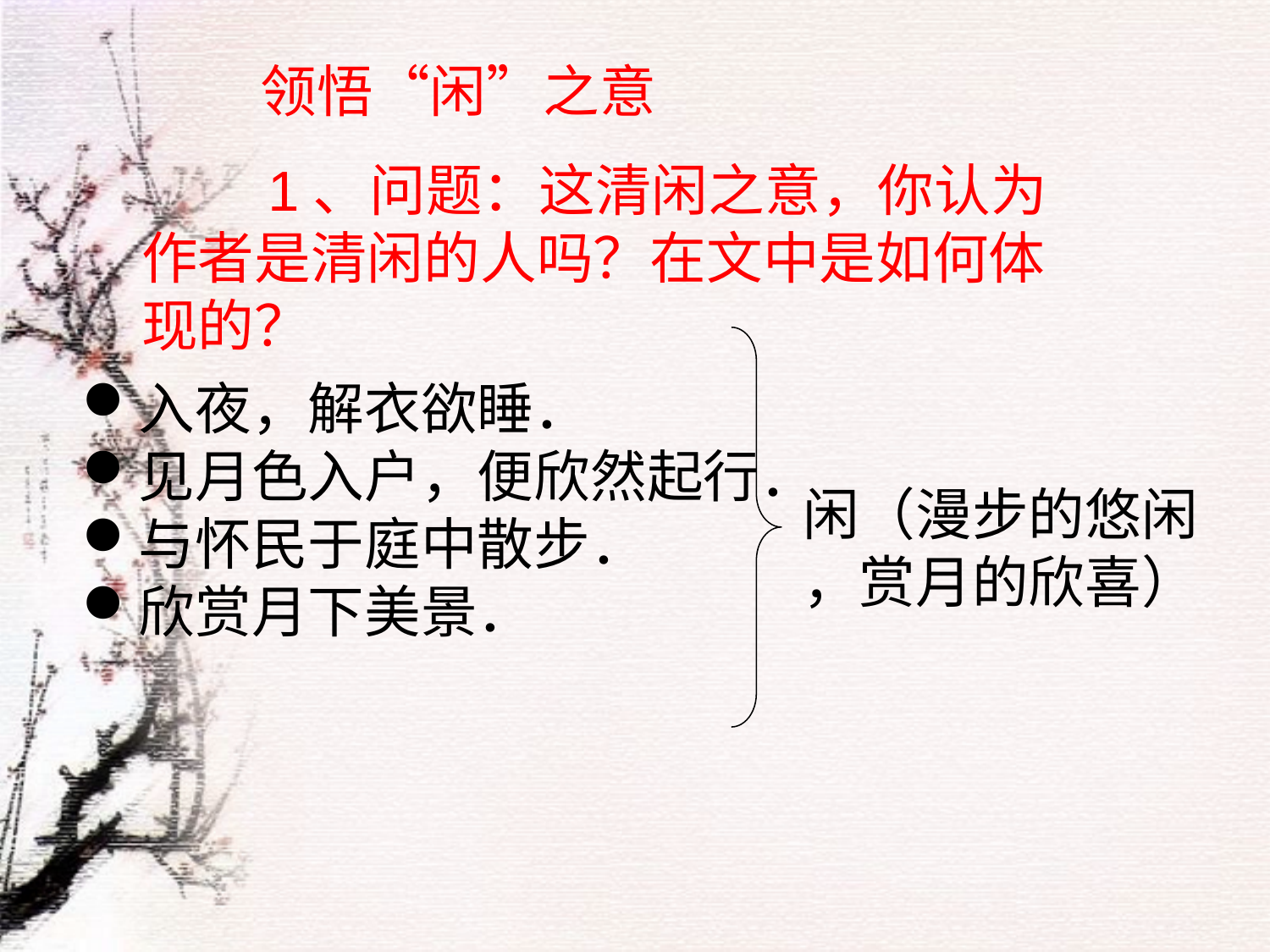

领悟“闲”之意

　　1、问题：这清闲之意，你认为作者是清闲的人吗？在文中是如何体现的？

闲（漫步的悠闲
，赏月的欣喜）
入夜，解衣欲睡．
见月色入户，便欣然起行．
与怀民于庭中散步．
欣赏月下美景．